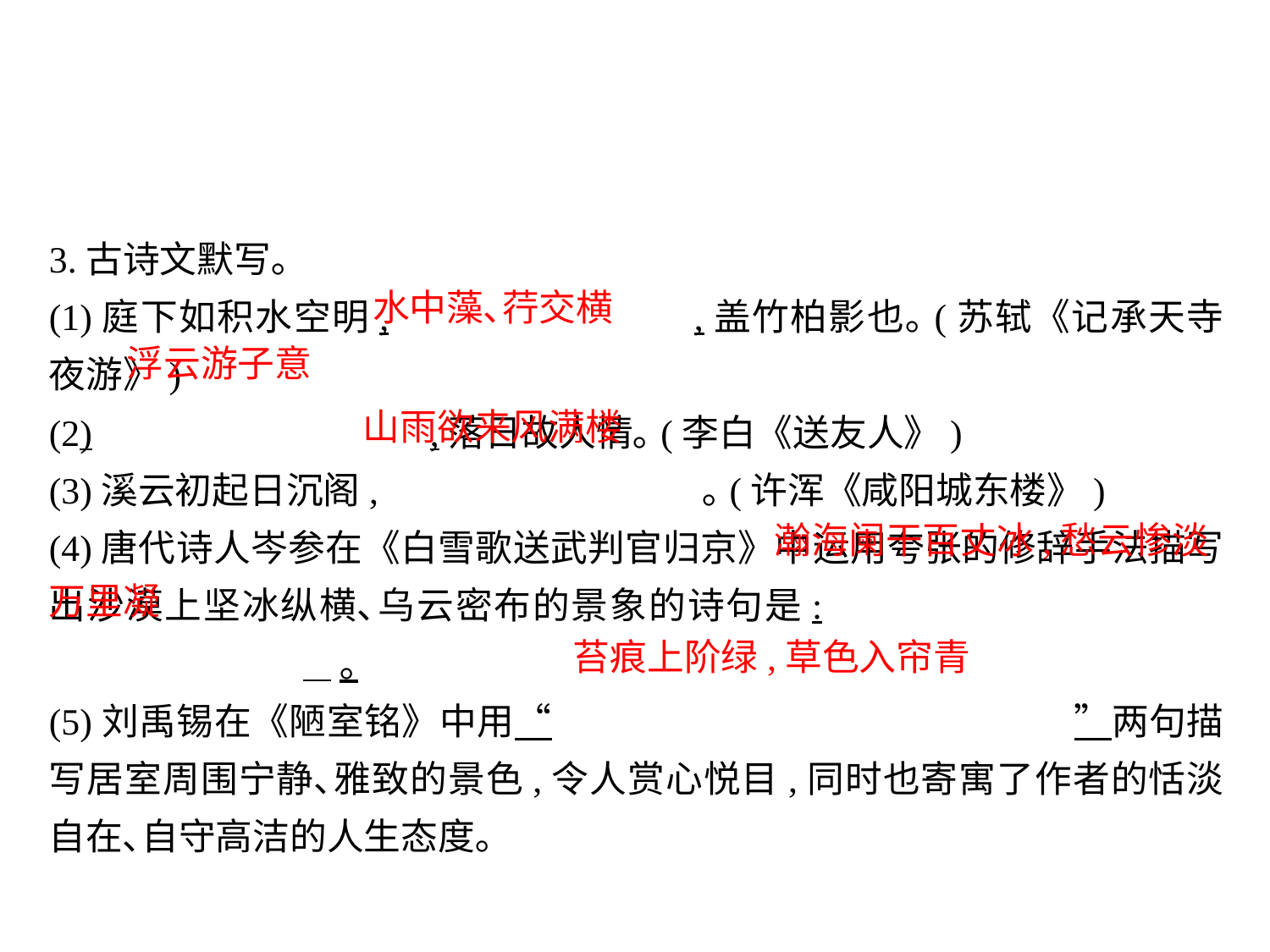

3.古诗文默写｡
(1)庭下如积水空明,			,盖竹柏影也｡(苏轼《记承天寺夜游》)
(2)			,落日故人情｡(李白《送友人》)
(3)溪云初起日沉阁,			 ｡(许浑《咸阳城东楼》)
(4)唐代诗人岑参在《白雪歌送武判官归京》中运用夸张的修辞手法描写出沙漠上坚冰纵横､乌云密布的景象的诗句是:						   ｡
(5)刘禹锡在《陋室铭》中用“					”两句描写居室周围宁静､雅致的景色,令人赏心悦目,同时也寄寓了作者的恬淡自在､自守高洁的人生态度｡
水中藻､荇交横
浮云游子意
山雨欲来风满楼
瀚海阑干百丈冰,愁云惨淡
万里凝
苔痕上阶绿,草色入帘青